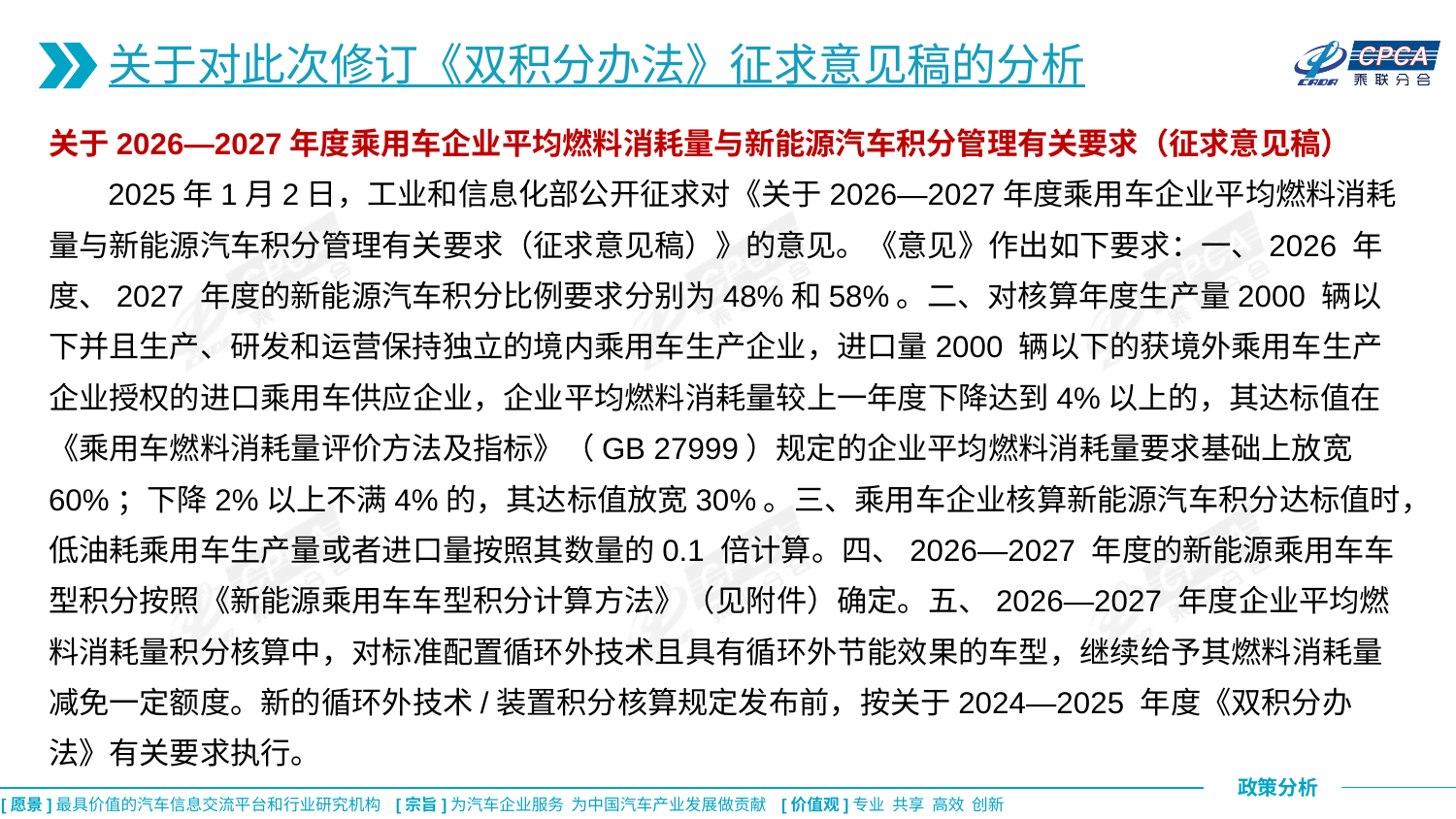

关于对此次修订《双积分办法》征求意见稿的分析
关于2026—2027年度乘用车企业平均燃料消耗量与新能源汽车积分管理有关要求（征求意见稿）
       2025年1月2日，工业和信息化部公开征求对《关于2026—2027年度乘用车企业平均燃料消耗量与新能源汽车积分管理有关要求（征求意见稿）》的意见。《意见》作出如下要求：一、2026 年度、2027 年度的新能源汽车积分比例要求分别为48%和58%。二、对核算年度生产量2000 辆以下并且生产、研发和运营保持独立的境内乘用车生产企业，进口量2000 辆以下的获境外乘用车生产企业授权的进口乘用车供应企业，企业平均燃料消耗量较上一年度下降达到4%以上的，其达标值在《乘用车燃料消耗量评价方法及指标》（GB 27999）规定的企业平均燃料消耗量要求基础上放宽60%；下降2%以上不满4%的，其达标值放宽30%。三、乘用车企业核算新能源汽车积分达标值时，低油耗乘用车生产量或者进口量按照其数量的0.1 倍计算。四、2026—2027 年度的新能源乘用车车型积分按照《新能源乘用车车型积分计算方法》（见附件）确定。五、2026—2027 年度企业平均燃料消耗量积分核算中，对标准配置循环外技术且具有循环外节能效果的车型，继续给予其燃料消耗量减免一定额度。新的循环外技术/装置积分核算规定发布前，按关于2024—2025 年度《双积分办法》有关要求执行。